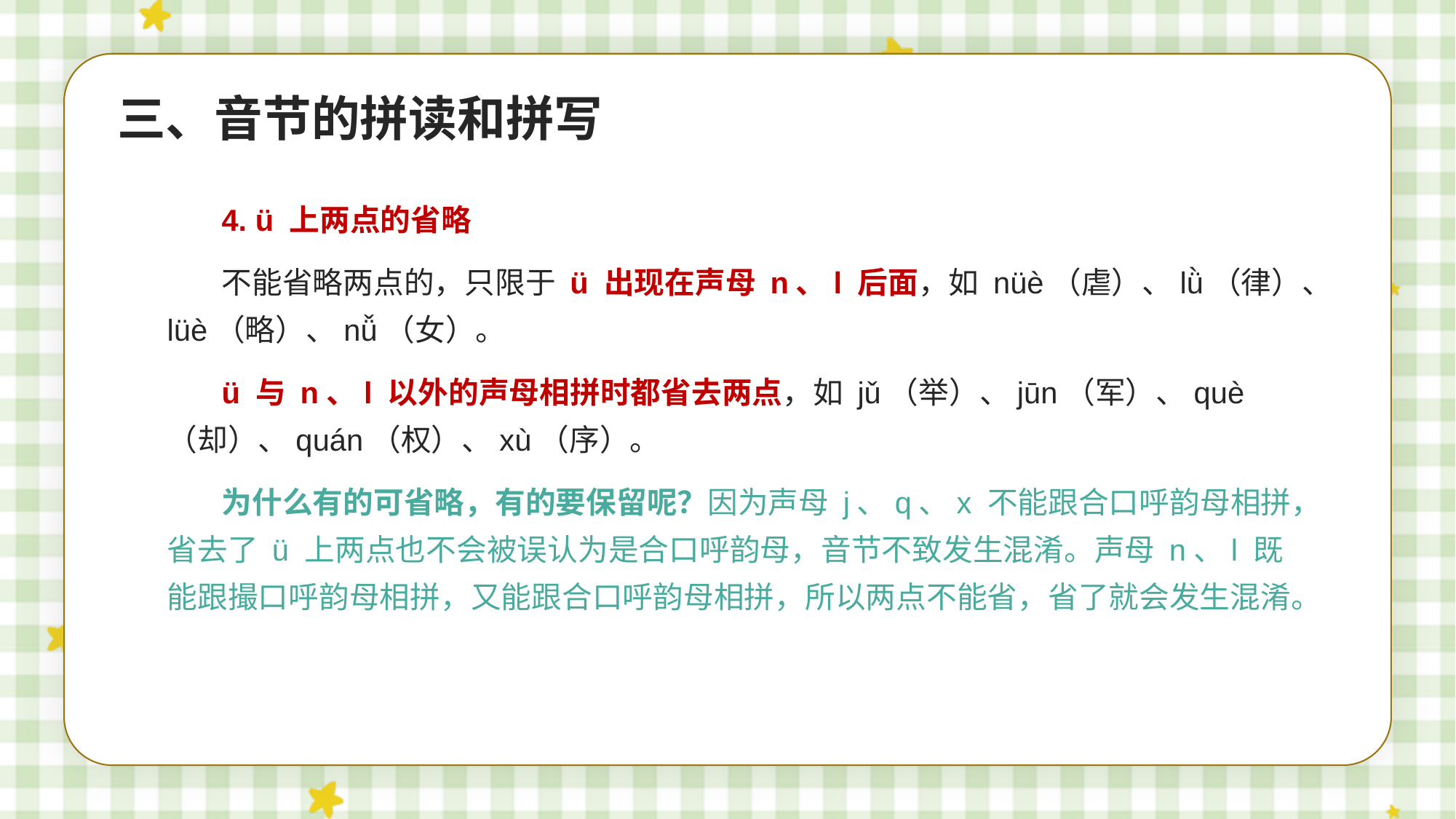

三、音节的拼读和拼写
4. ü 上两点的省略
不能省略两点的，只限于 ü 出现在声母 n、l 后面，如 nüè（虐）、lǜ（律）、lüè（略）、nǚ（女）。
ü 与 n、l 以外的声母相拼时都省去两点，如 jǔ（举）、jūn（军）、què（却）、quán（权）、xù（序）。
为什么有的可省略，有的要保留呢？因为声母 j、q、x 不能跟合口呼韵母相拼，省去了 ü 上两点也不会被误认为是合口呼韵母，音节不致发生混淆。声母 n、l 既能跟撮口呼韵母相拼，又能跟合口呼韵母相拼，所以两点不能省，省了就会发生混淆。